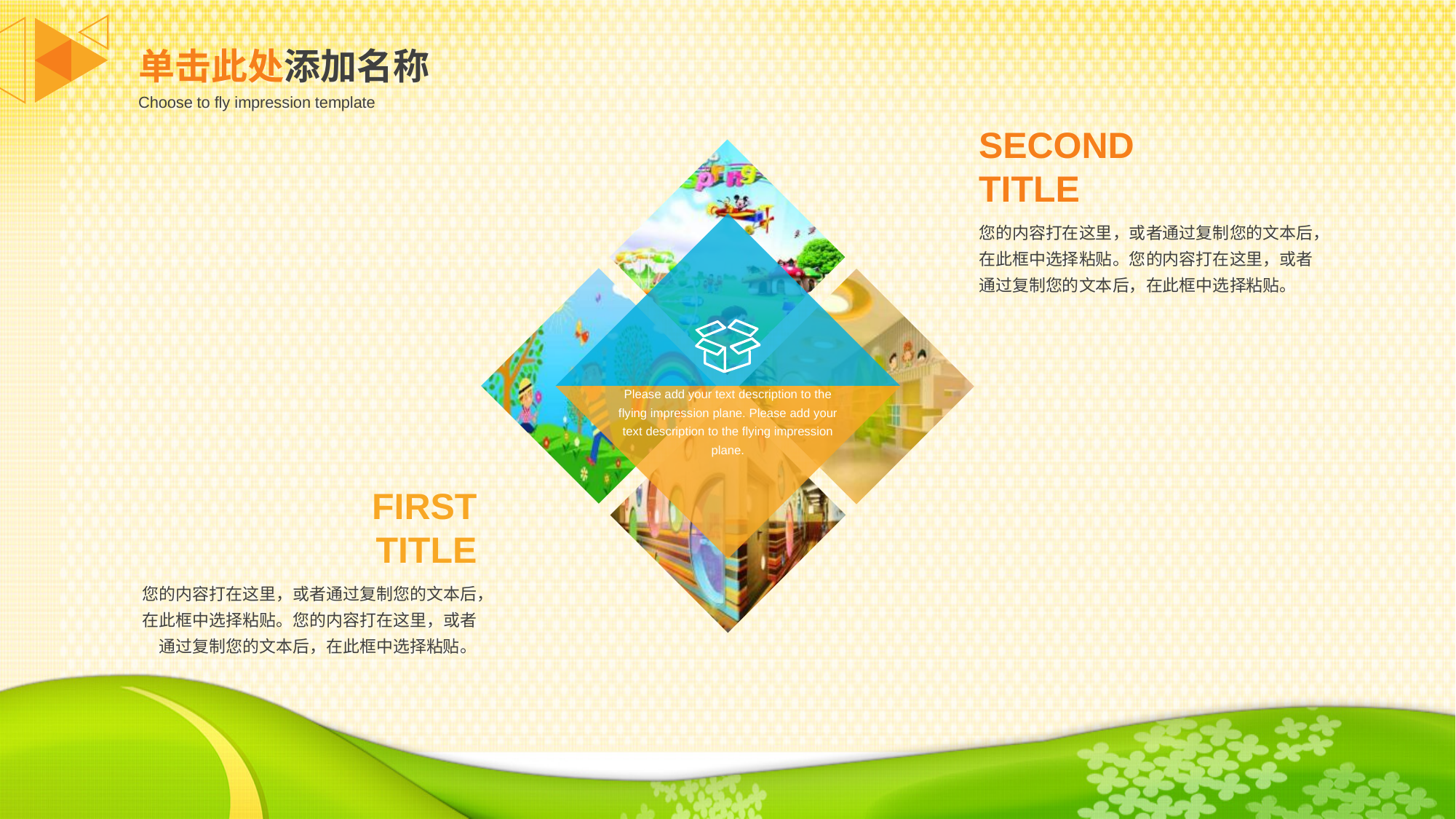

单击此处添加名称
Choose to fly impression template
SECOND TITLE
您的内容打在这里，或者通过复制您的文本后，在此框中选择粘贴。您的内容打在这里，或者通过复制您的文本后，在此框中选择粘贴。

Please add your text description to the flying impression plane. Please add your text description to the flying impression plane.

FIRST TITLE
您的内容打在这里，或者通过复制您的文本后，在此框中选择粘贴。您的内容打在这里，或者通过复制您的文本后，在此框中选择粘贴。